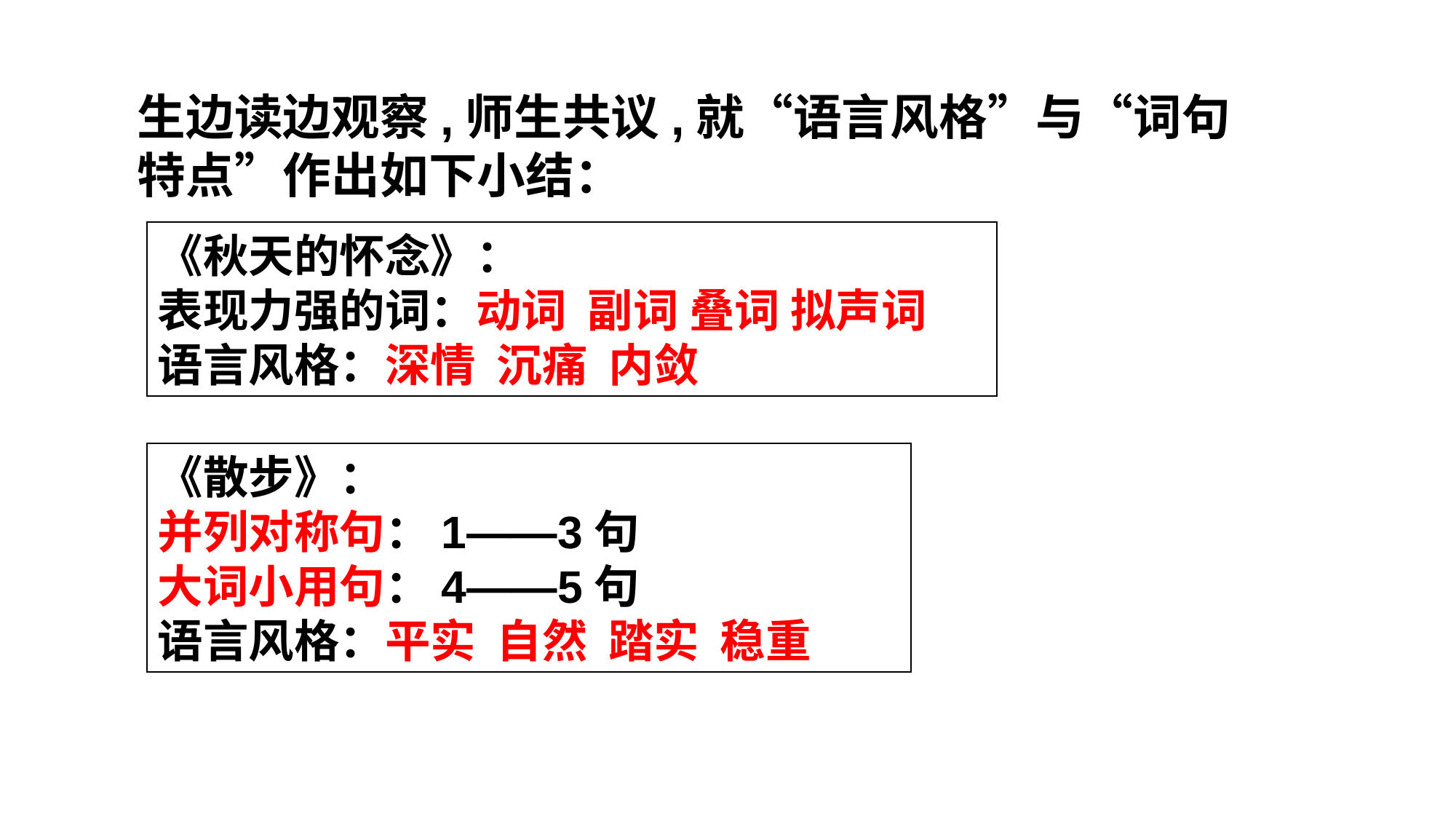

生边读边观察,师生共议,就“语言风格”与“词句特点”作出如下小结：
《秋天的怀念》：
表现力强的词：动词  副词 叠词 拟声词
语言风格：深情  沉痛  内敛
《散步》：
并列对称句：1——3句
大词小用句：4——5句
语言风格：平实  自然  踏实  稳重